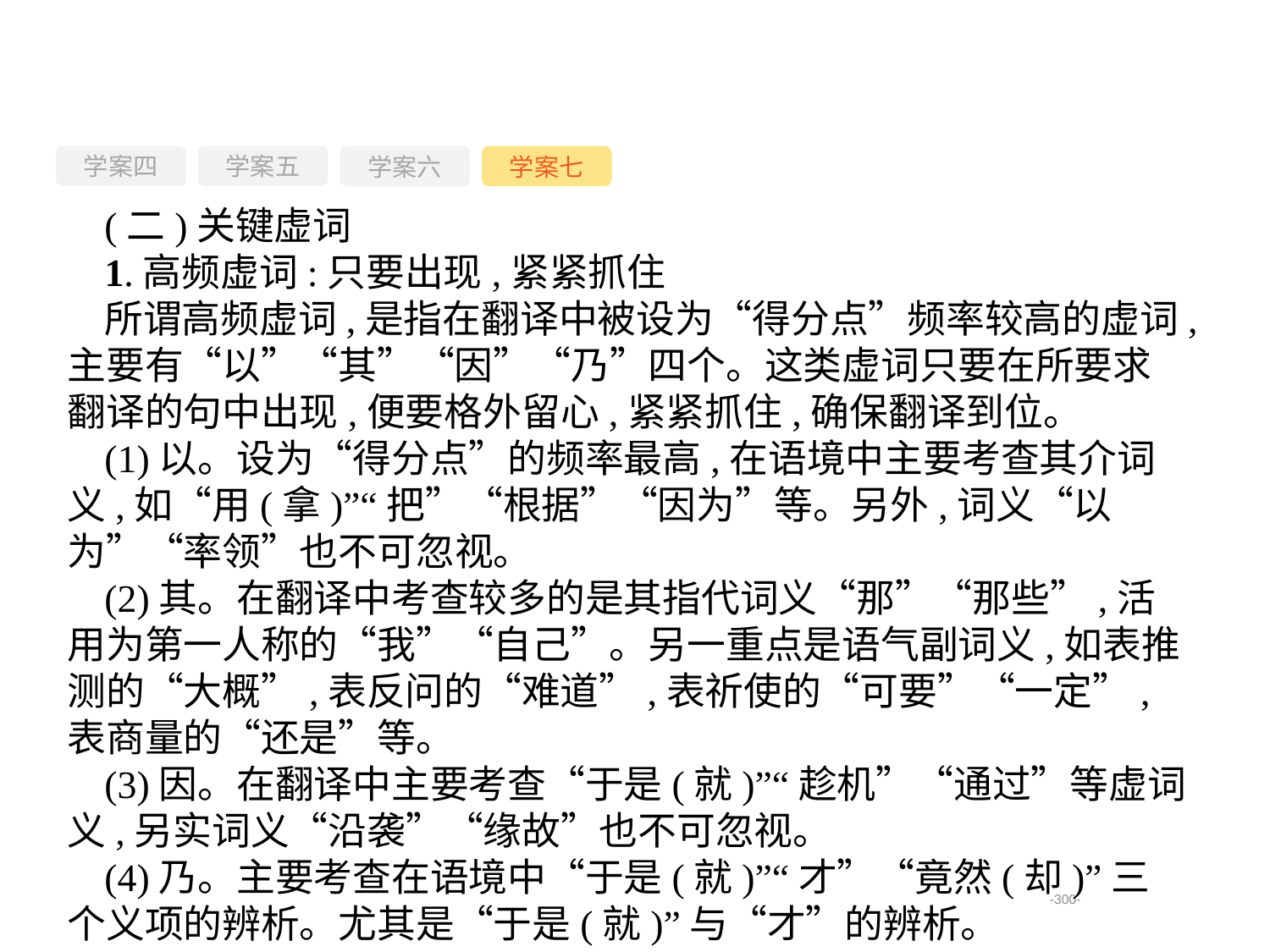

学案四
学案六
学案七
学案五
(二)关键虚词
1.高频虚词:只要出现,紧紧抓住
所谓高频虚词,是指在翻译中被设为“得分点”频率较高的虚词,主要有“以”“其”“因”“乃”四个。这类虚词只要在所要求翻译的句中出现,便要格外留心,紧紧抓住,确保翻译到位。
(1)以。设为“得分点”的频率最高,在语境中主要考查其介词义,如“用(拿)”“把”“根据”“因为”等。另外,词义“以为”“率领”也不可忽视。
(2)其。在翻译中考查较多的是其指代词义“那”“那些”,活用为第一人称的“我”“自己”。另一重点是语气副词义,如表推测的“大概”,表反问的“难道”,表祈使的“可要”“一定”,表商量的“还是”等。
(3)因。在翻译中主要考查“于是(就)”“趁机”“通过”等虚词义,另实词义“沿袭”“缘故”也不可忽视。
(4)乃。主要考查在语境中“于是(就)”“才”“竟然(却)”三个义项的辨析。尤其是“于是(就)”与“才”的辨析。
-300-